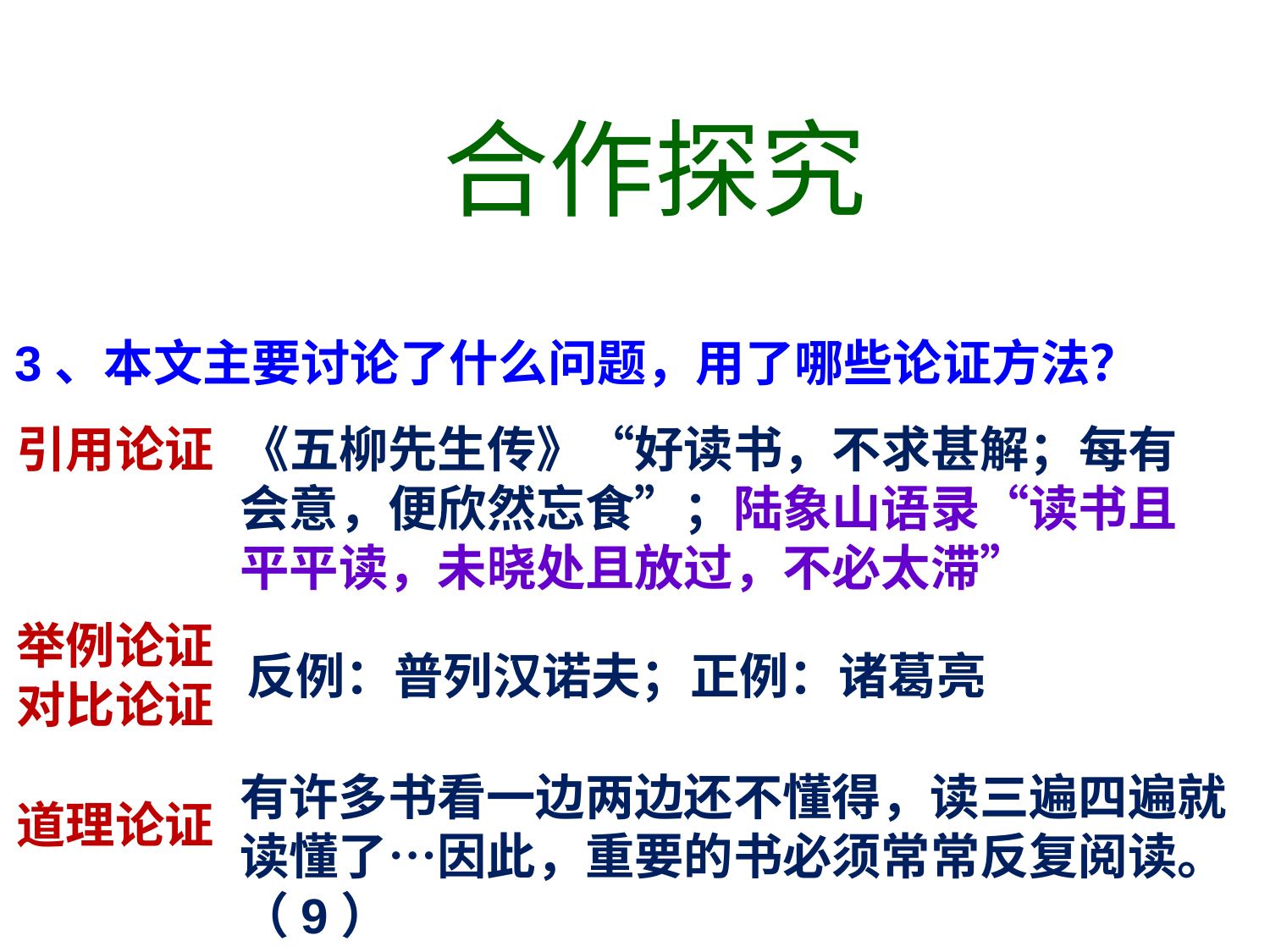

合作探究
3、本文主要讨论了什么问题，用了哪些论证方法？
引用论证
《五柳先生传》“好读书，不求甚解；每有会意，便欣然忘食”；陆象山语录“读书且平平读，未晓处且放过，不必太滞”
举例论证
对比论证
反例：普列汉诺夫；正例：诸葛亮
有许多书看一边两边还不懂得，读三遍四遍就读懂了…因此，重要的书必须常常反复阅读。（9）
道理论证